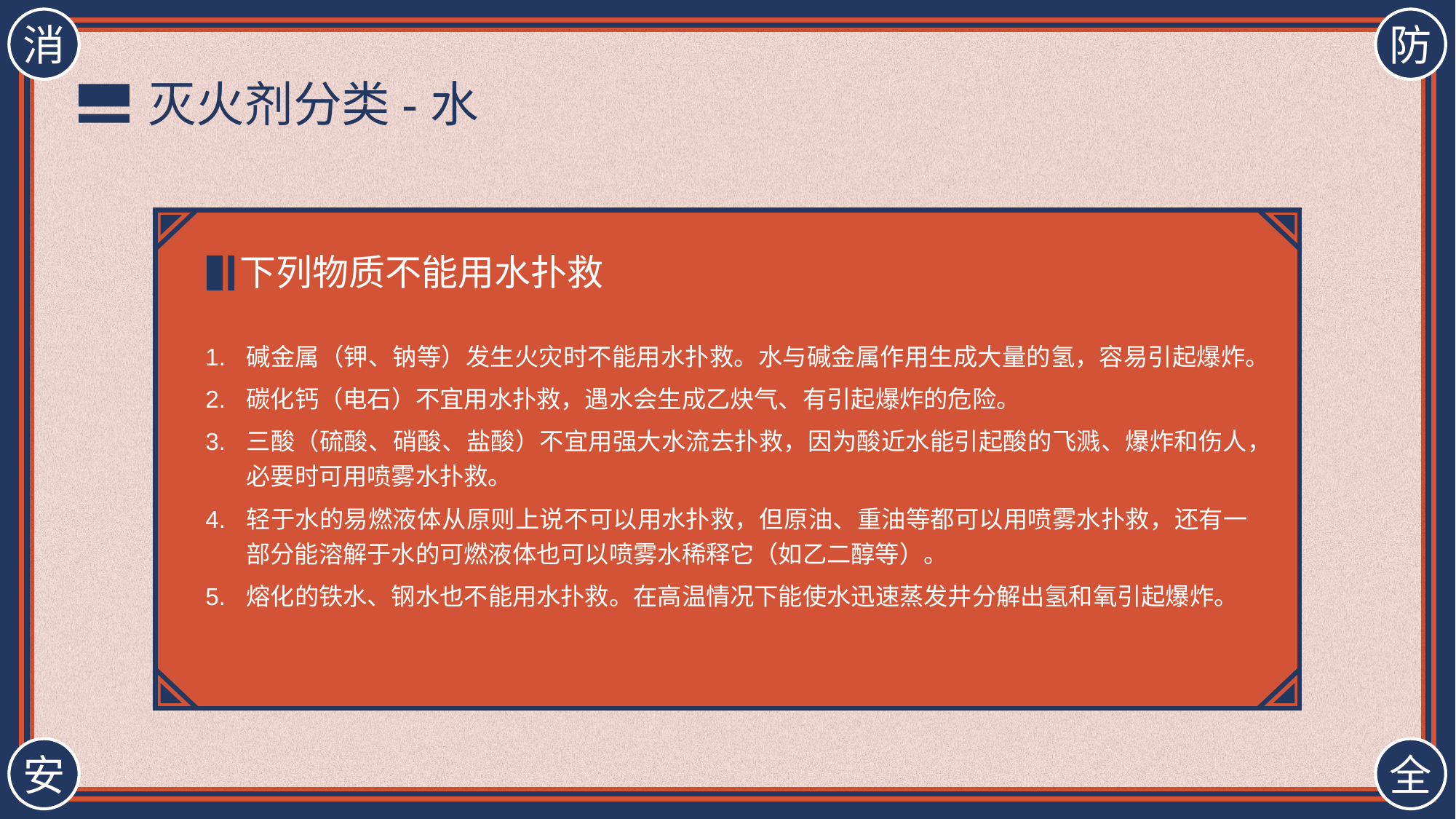

灭火剂分类-水

下列物质不能用水扑救

碱金属（钾、钠等）发生火灾时不能用水扑救。水与碱金属作用生成大量的氢，容易引起爆炸。
碳化钙（电石）不宜用水扑救，遇水会生成乙炔气、有引起爆炸的危险。
三酸（硫酸、硝酸、盐酸）不宜用强大水流去扑救，因为酸近水能引起酸的飞溅、爆炸和伤人，必要时可用喷雾水扑救。
轻于水的易燃液体从原则上说不可以用水扑救，但原油、重油等都可以用喷雾水扑救，还有一部分能溶解于水的可燃液体也可以喷雾水稀释它（如乙二醇等）。
熔化的铁水、钢水也不能用水扑救。在高温情况下能使水迅速蒸发井分解出氢和氧引起爆炸。